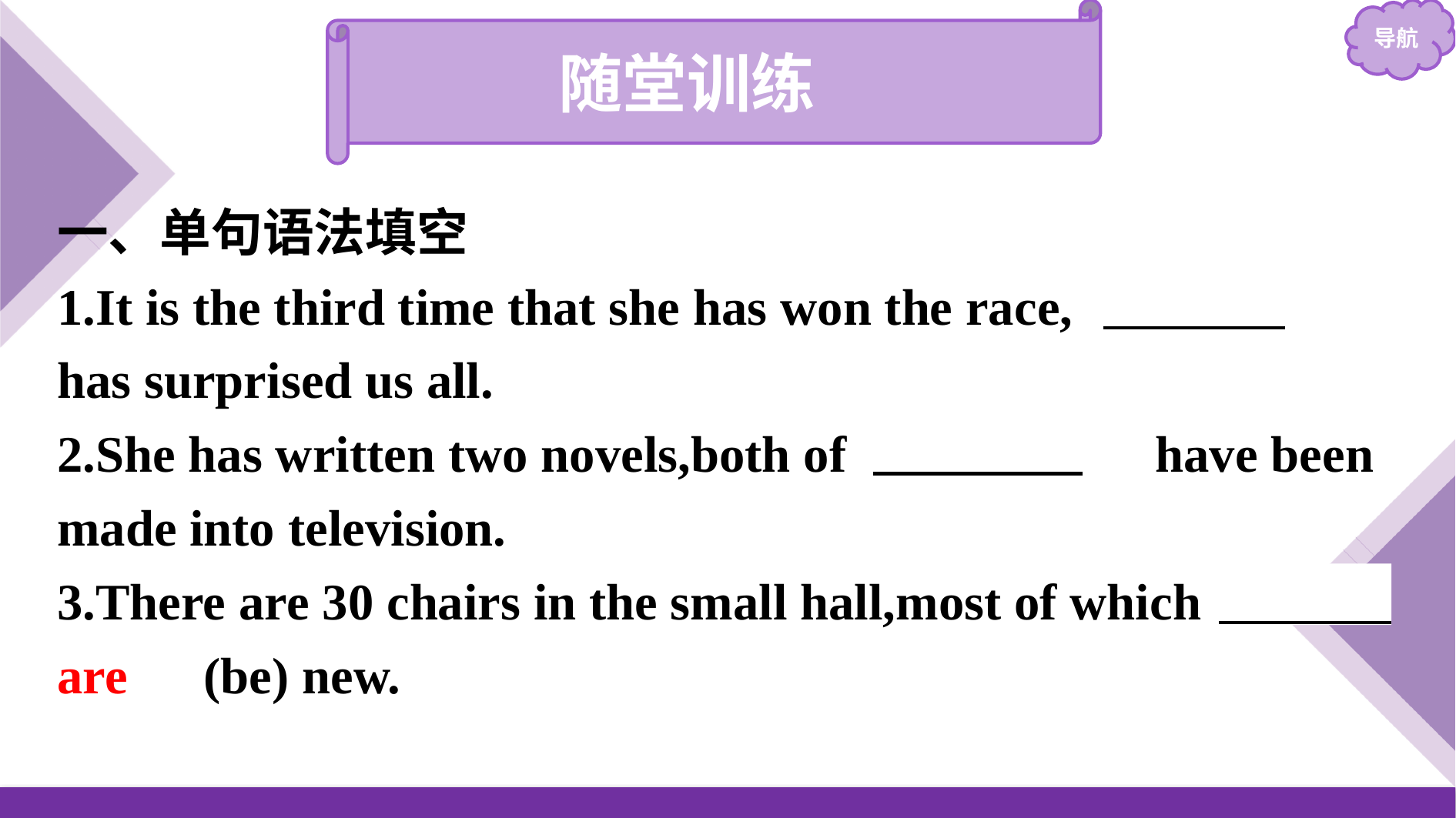

随堂训练
一、单句语法填空
1.It is the third time that she has won the race,　which　 has surprised us all.
2.She has written two novels,both of 　which　 have been made into television.
3.There are 30 chairs in the small hall,most of which 　are　(be) new.